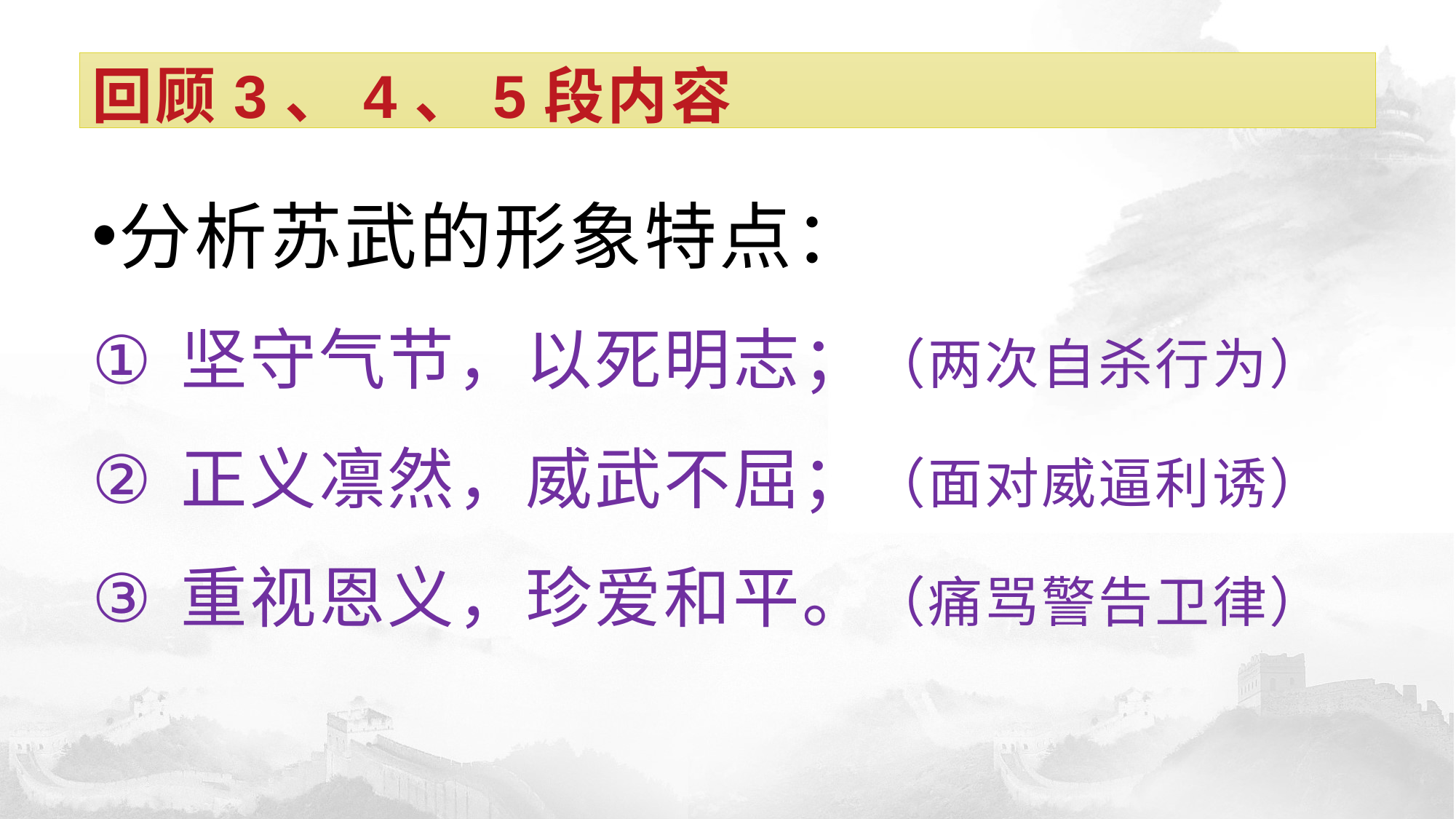

# 回顾3、4、5段内容
分析苏武的形象特点：
坚守气节，以死明志；（两次自杀行为）
正义凛然，威武不屈；（面对威逼利诱）
重视恩义，珍爱和平。（痛骂警告卫律）